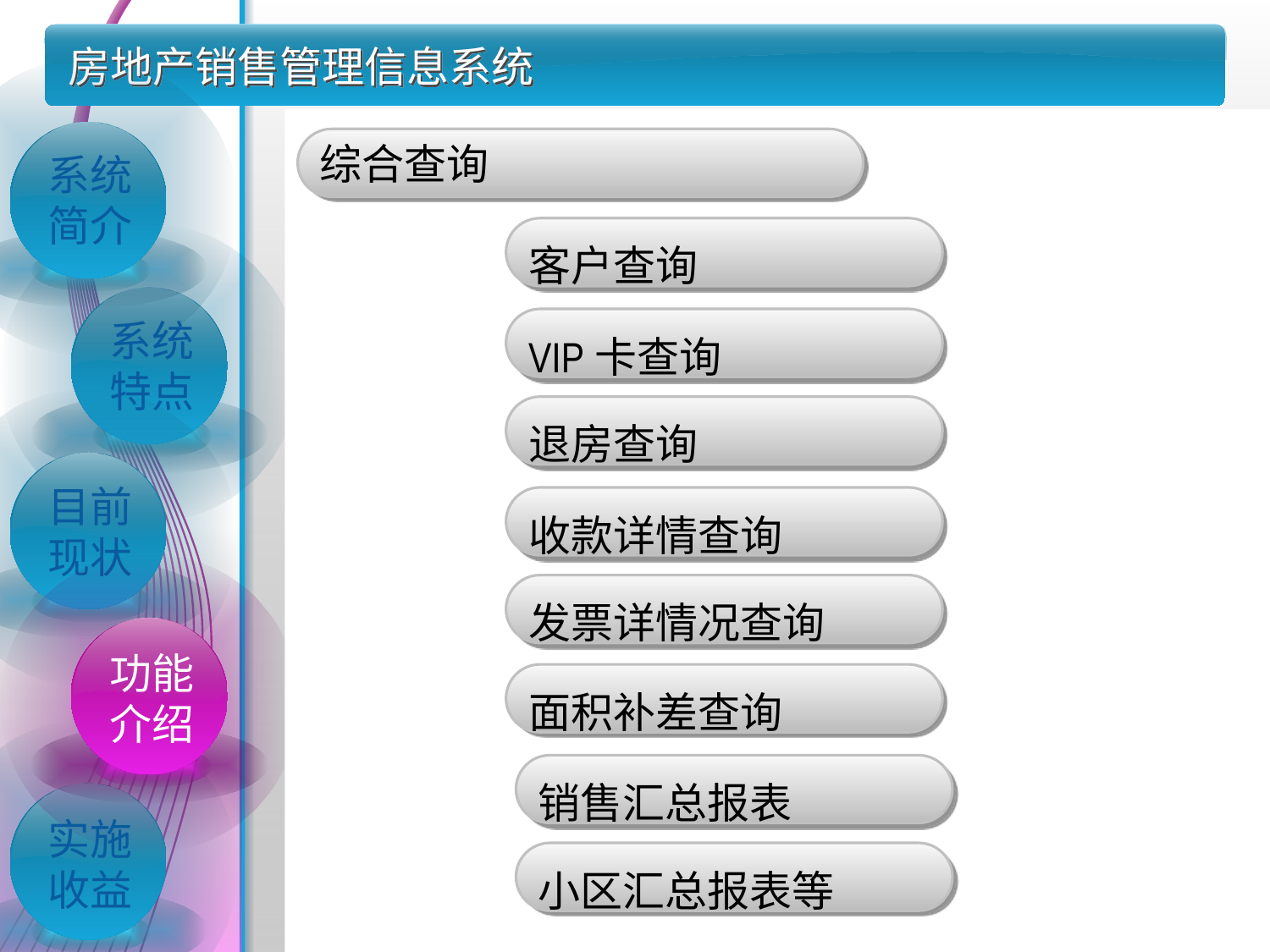

房地产销售管理信息系统

综合查询
系统简介
客户查询

系统特点
VIP卡查询

退房查询
目前现状
收款详情查询

发票详情况查询
功能介绍
面积补差查询

销售汇总报表
实施收益
小区汇总报表等